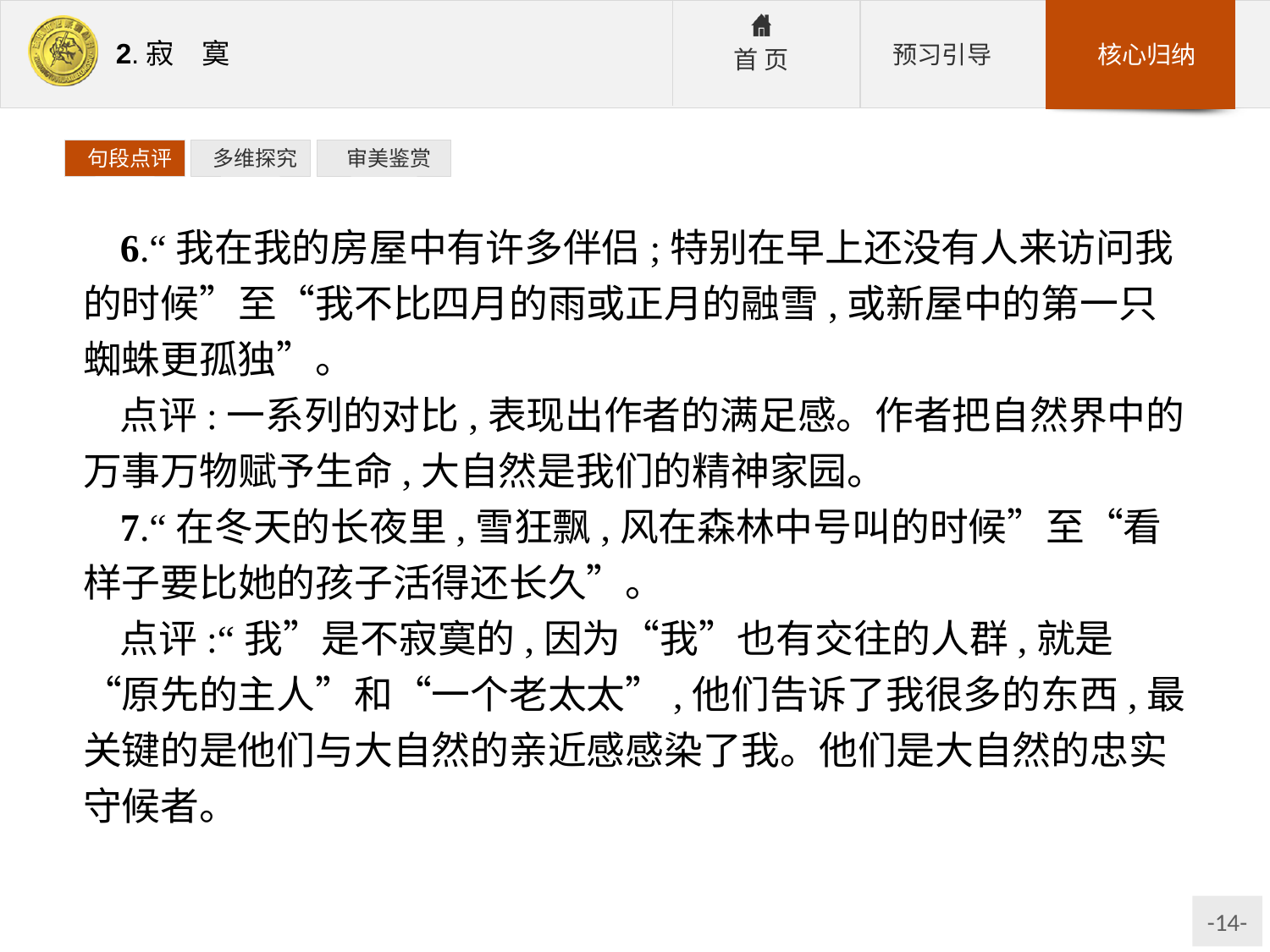

句段点评
 多维探究
 审美鉴赏
6.“我在我的房屋中有许多伴侣;特别在早上还没有人来访问我的时候”至“我不比四月的雨或正月的融雪,或新屋中的第一只蜘蛛更孤独”。
点评:一系列的对比,表现出作者的满足感。作者把自然界中的万事万物赋予生命,大自然是我们的精神家园。
7.“在冬天的长夜里,雪狂飘,风在森林中号叫的时候”至“看样子要比她的孩子活得还长久”。
点评:“我”是不寂寞的,因为“我”也有交往的人群,就是“原先的主人”和“一个老太太”,他们告诉了我很多的东西,最关键的是他们与大自然的亲近感感染了我。他们是大自然的忠实守候者。